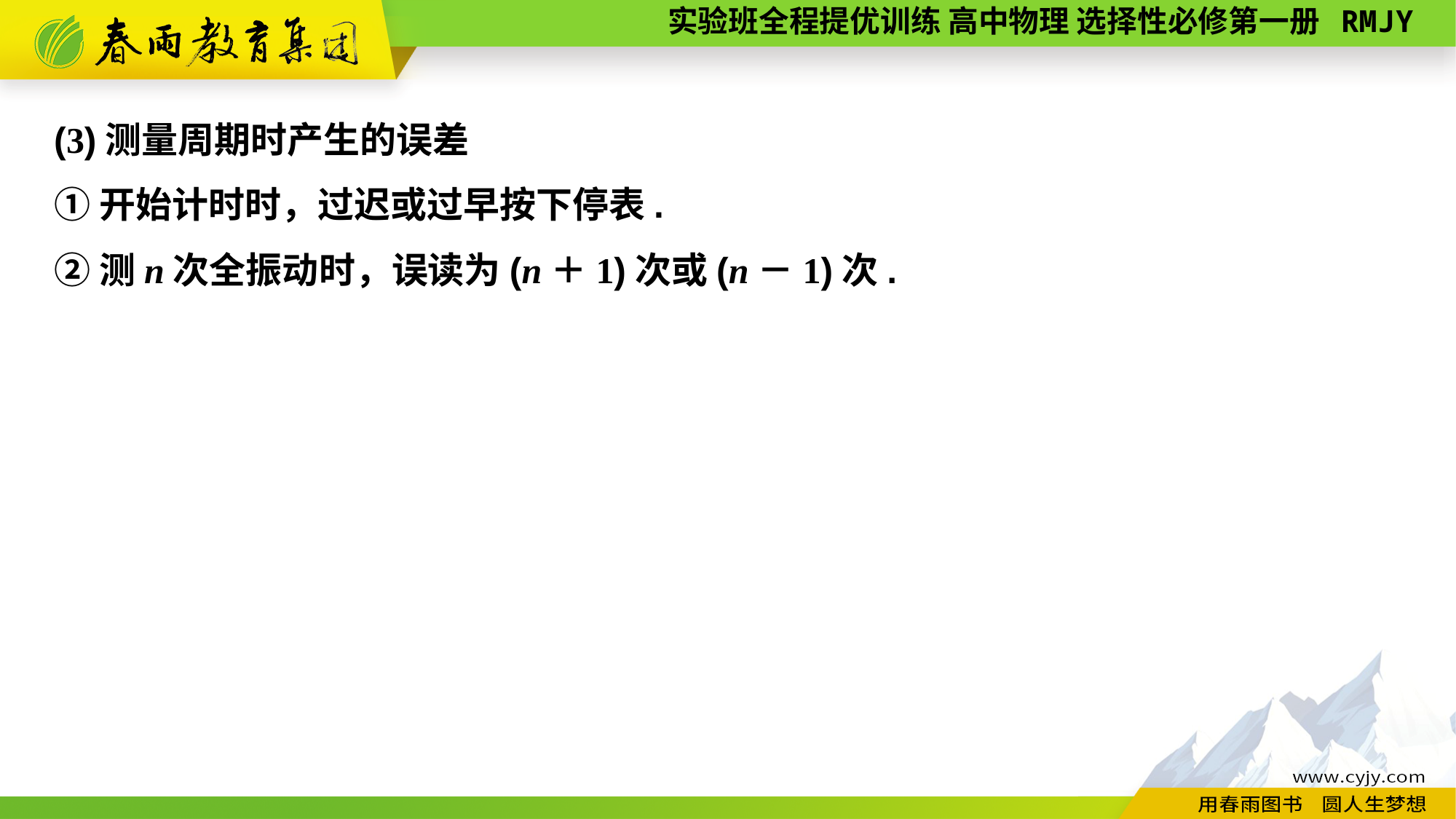

(3)测量周期时产生的误差
①开始计时时，过迟或过早按下停表.
②测n次全振动时，误读为(n＋1)次或(n－1)次.